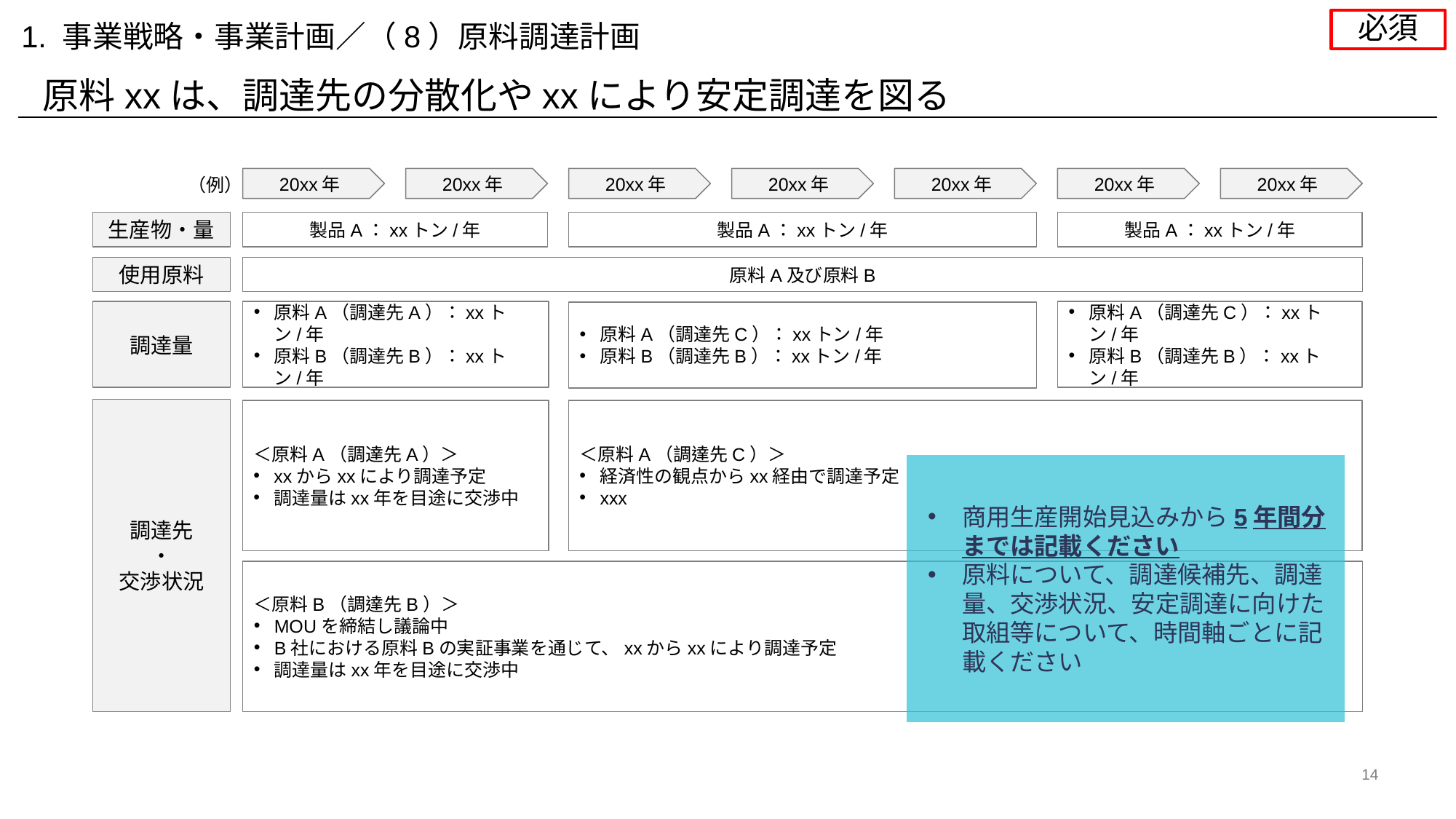

必須
1. 事業戦略・事業計画／（8）原料調達計画
原料xxは、調達先の分散化やxxにより安定調達を図る
20xx年
20xx年
20xx年
20xx年
20xx年
20xx年
20xx年
（例）
生産物・量
製品A：xxトン/年
製品A：xxトン/年
製品A：xxトン/年
使用原料
原料A及び原料B
調達量
原料A（調達先A）：xxトン/年
原料B（調達先B）：xxトン/年
原料A（調達先C）：xxトン/年
原料B（調達先B）：xxトン/年
原料A（調達先C）：xxトン/年
原料B（調達先B）：xxトン/年
調達先
・
交渉状況
＜原料A（調達先A）＞
xxからxxにより調達予定
調達量はxx年を目途に交渉中
＜原料A（調達先C）＞
経済性の観点からxx経由で調達予定
xxx
商用生産開始見込みから5年間分までは記載ください
原料について、調達候補先、調達量、交渉状況、安定調達に向けた取組等について、時間軸ごとに記載ください
＜原料B（調達先B）＞
MOUを締結し議論中
B社における原料Bの実証事業を通じて、xxからxxにより調達予定
調達量はxx年を目途に交渉中